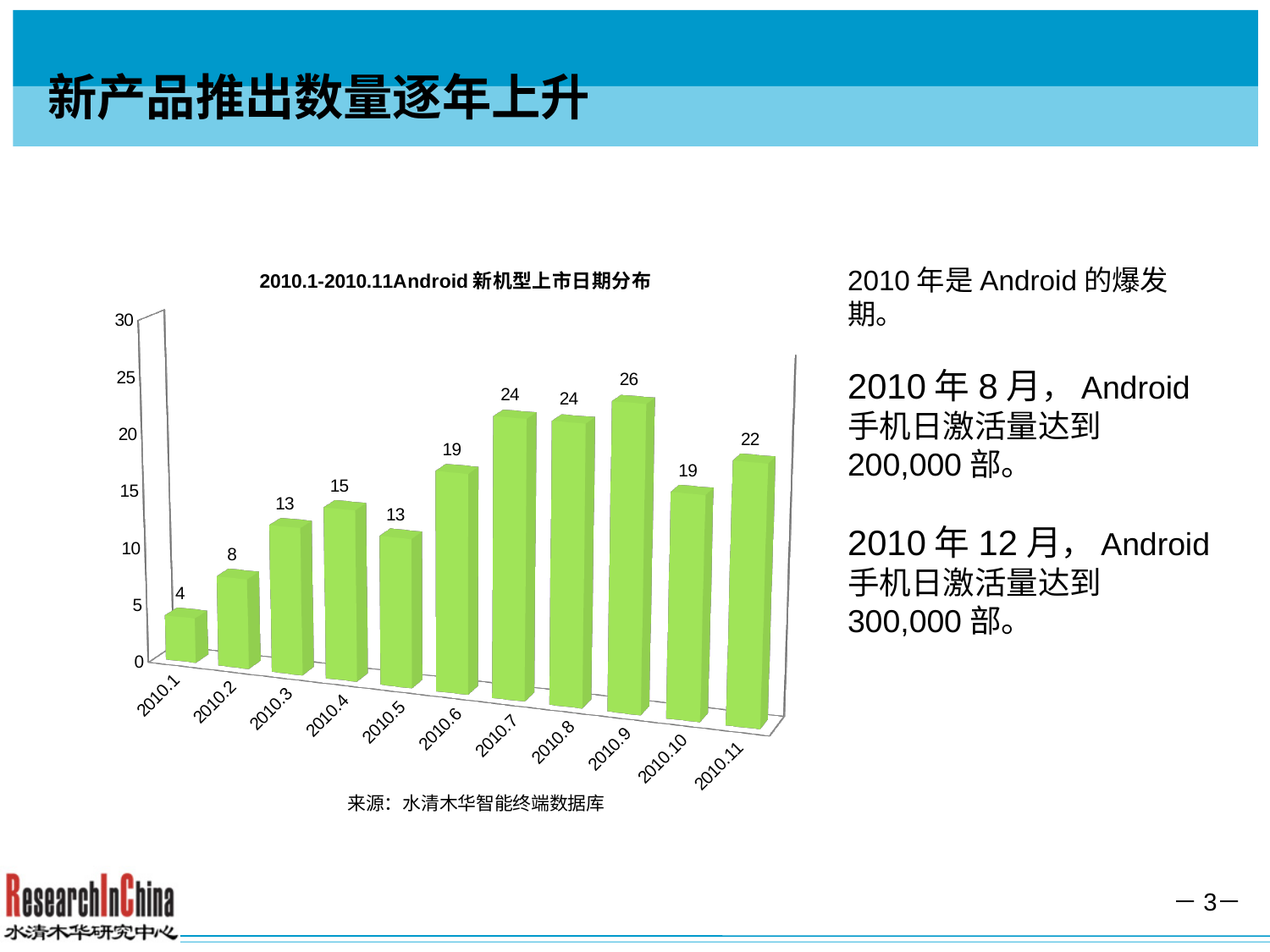

# 新产品推出数量逐年上升

[unsupported chart]

2010年是Android的爆发期。

2010年8月，Android手机日激活量达到200,000部。

2010年12月，Android手机日激活量达到300,000部。
来源：水清木华智能终端数据库
－3－